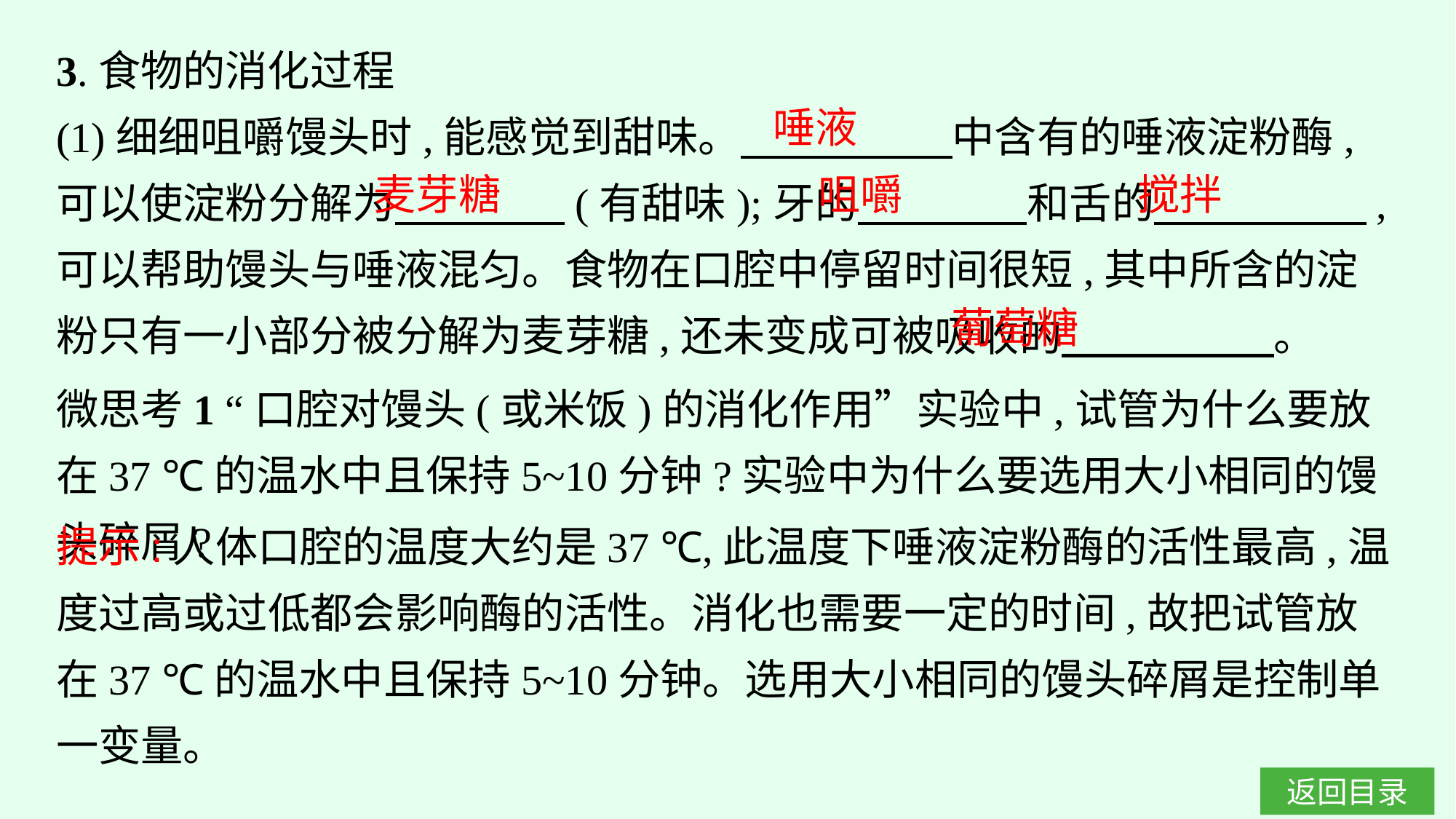

3.食物的消化过程
(1)细细咀嚼馒头时,能感觉到甜味。　　　　　中含有的唾液淀粉酶,可以使淀粉分解为　　　　(有甜味);牙的　　　　和舌的　　　　　,可以帮助馒头与唾液混匀。食物在口腔中停留时间很短,其中所含的淀粉只有一小部分被分解为麦芽糖,还未变成可被吸收的　　　　　。
唾液
麦芽糖
咀嚼
搅拌
葡萄糖
微思考1 “口腔对馒头(或米饭)的消化作用”实验中,试管为什么要放在37 ℃的温水中且保持5~10分钟?实验中为什么要选用大小相同的馒头碎屑?
提示:人体口腔的温度大约是37 ℃,此温度下唾液淀粉酶的活性最高,温度过高或过低都会影响酶的活性。消化也需要一定的时间,故把试管放在37 ℃的温水中且保持5~10分钟。选用大小相同的馒头碎屑是控制单一变量。